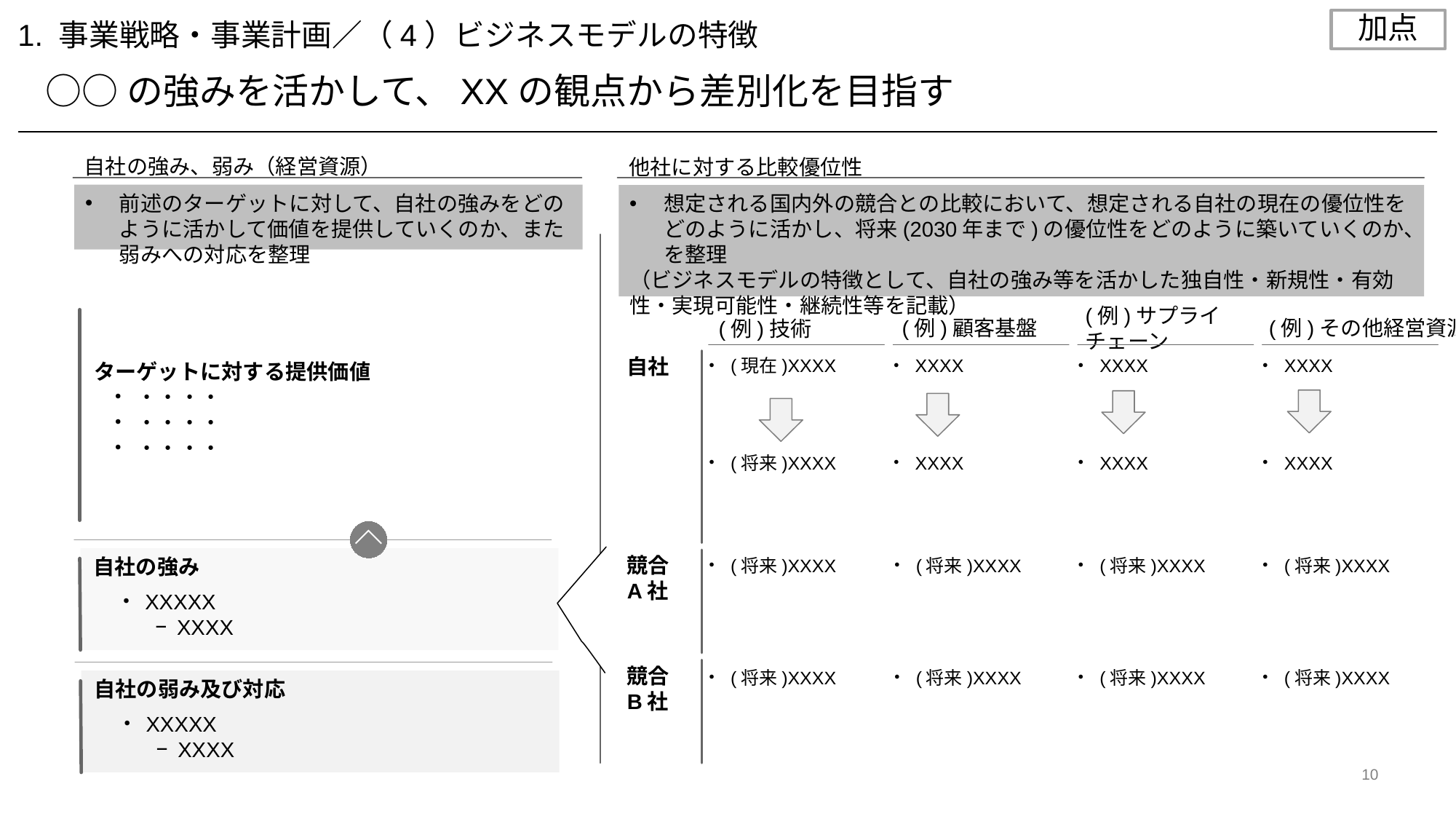

加点
1. 事業戦略・事業計画／（4）ビジネスモデルの特徴
○○の強みを活かして、XXの観点から差別化を目指す
自社の強み、弱み（経営資源）
他社に対する比較優位性
前述のターゲットに対して、自社の強みをどのように活かして価値を提供していくのか、また弱みへの対応を整理
想定される国内外の競合との比較において、想定される自社の現在の優位性をどのように活かし、将来(2030年まで)の優位性をどのように築いていくのか、を整理
（ビジネスモデルの特徴として、自社の強み等を活かした独自性・新規性・有効性・実現可能性・継続性等を記載）
ターゲットに対する提供価値
・・・・
・・・・
・・・・
(例)顧客基盤
(例)サプライチェーン
(例)その他経営資源
(例)技術
自社
(現在)XXXX
XXXX
XXXX
XXXX

(将来)XXXX
XXXX
XXXX
XXXX

競合
A社
自社の強み
XXXXX
XXXX
(将来)XXXX
(将来)XXXX
(将来)XXXX
(将来)XXXX
競合
B社
(将来)XXXX
(将来)XXXX
(将来)XXXX
(将来)XXXX
自社の弱み及び対応
XXXXX
XXXX